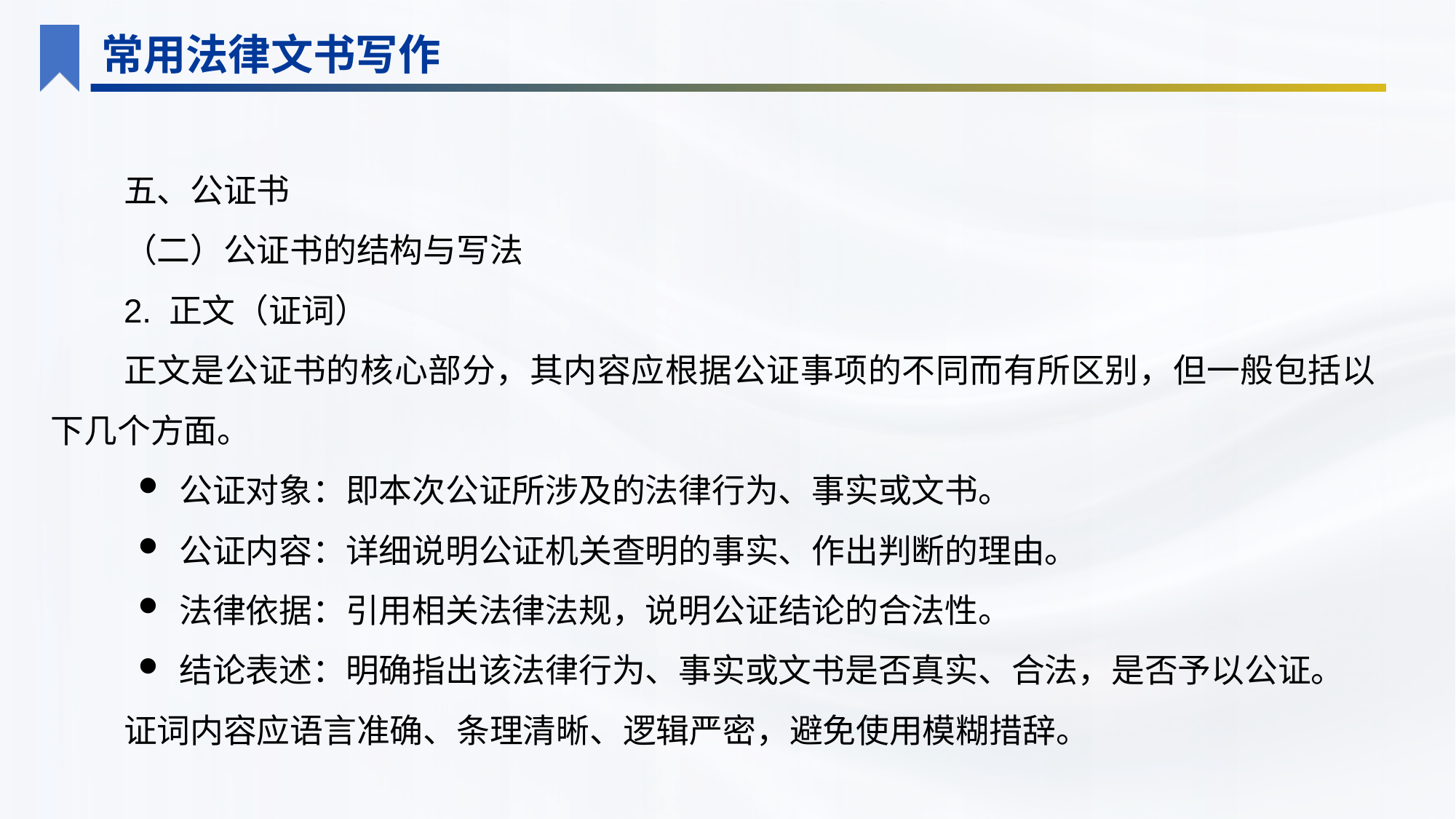

常用法律文书写作
五、公证书
（二）公证书的结构与写法
2. 正文（证词）
正文是公证书的核心部分，其内容应根据公证事项的不同而有所区别，但一般包括以下几个方面。
公证对象：即本次公证所涉及的法律行为、事实或文书。
公证内容：详细说明公证机关查明的事实、作出判断的理由。
法律依据：引用相关法律法规，说明公证结论的合法性。
结论表述：明确指出该法律行为、事实或文书是否真实、合法，是否予以公证。
证词内容应语言准确、条理清晰、逻辑严密，避免使用模糊措辞。